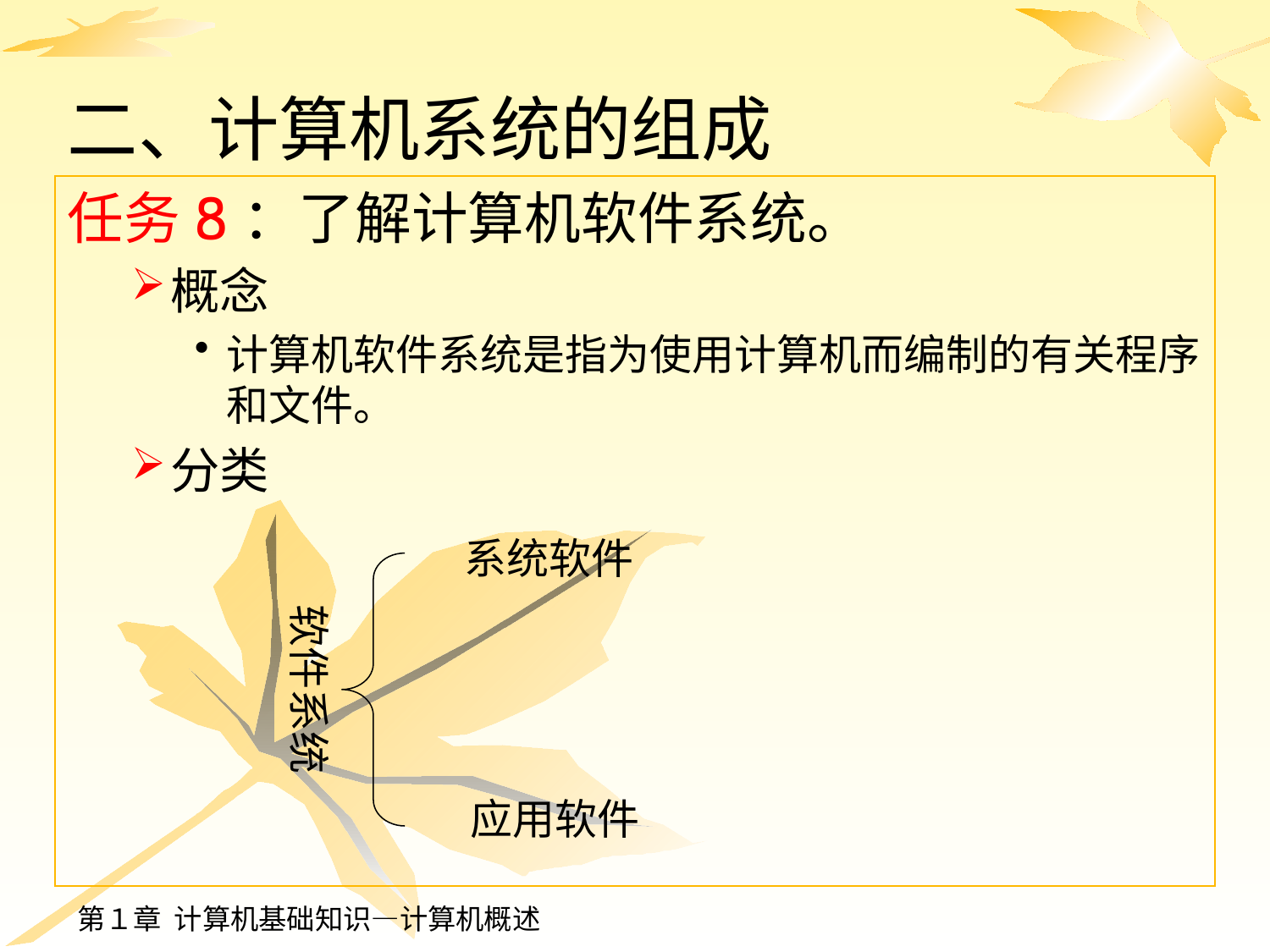

# 二、计算机系统的组成
任务8：了解计算机软件系统。
概念
计算机软件系统是指为使用计算机而编制的有关程序和文件。
分类
系统软件
软件系统

应用软件